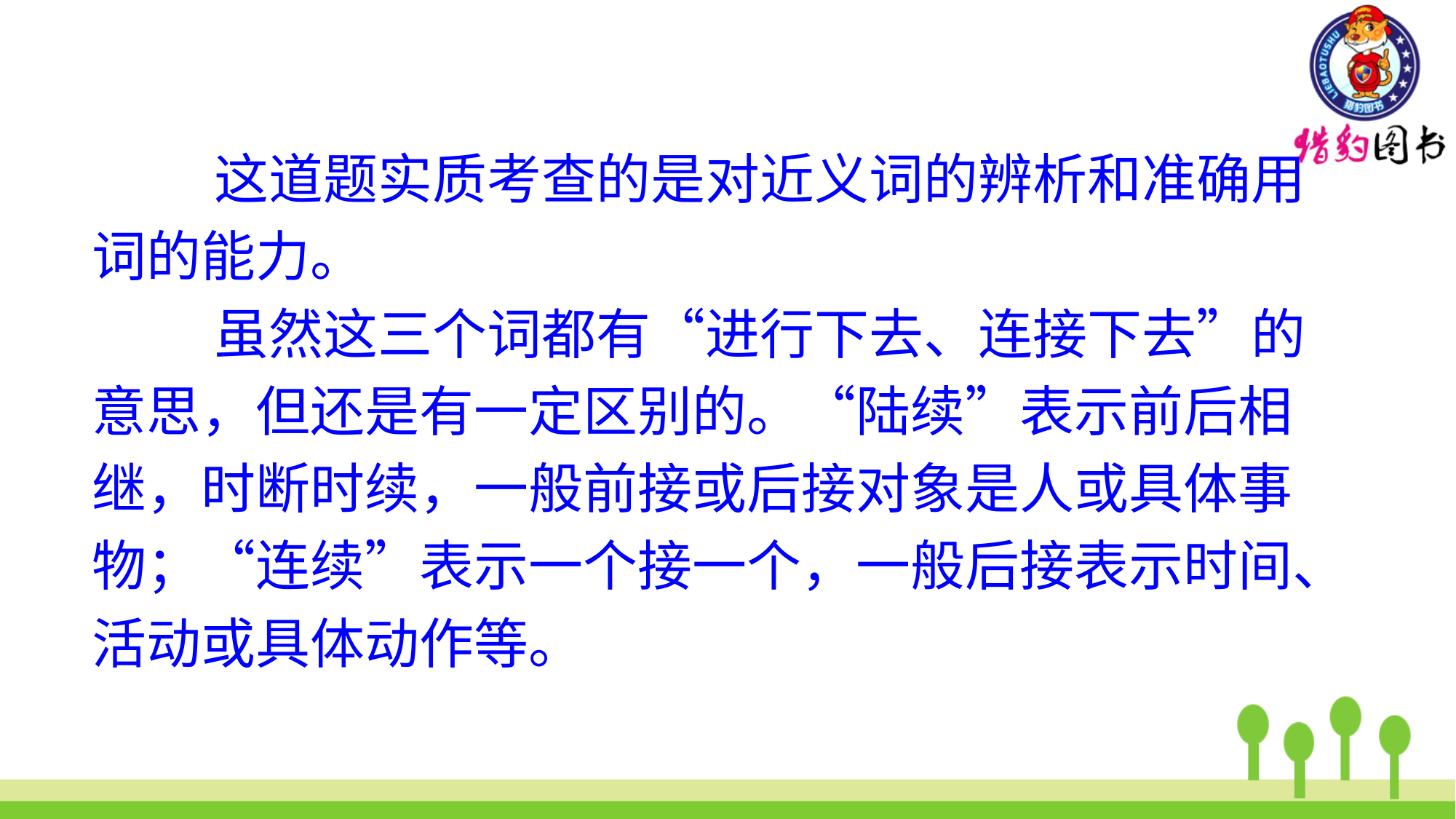

这道题实质考查的是对近义词的辨析和准确用词的能力。
         虽然这三个词都有“进行下去、连接下去”的意思，但还是有一定区别的。“陆续”表示前后相继，时断时续，一般前接或后接对象是人或具体事物；“连续”表示一个接一个，一般后接表示时间、活动或具体动作等。